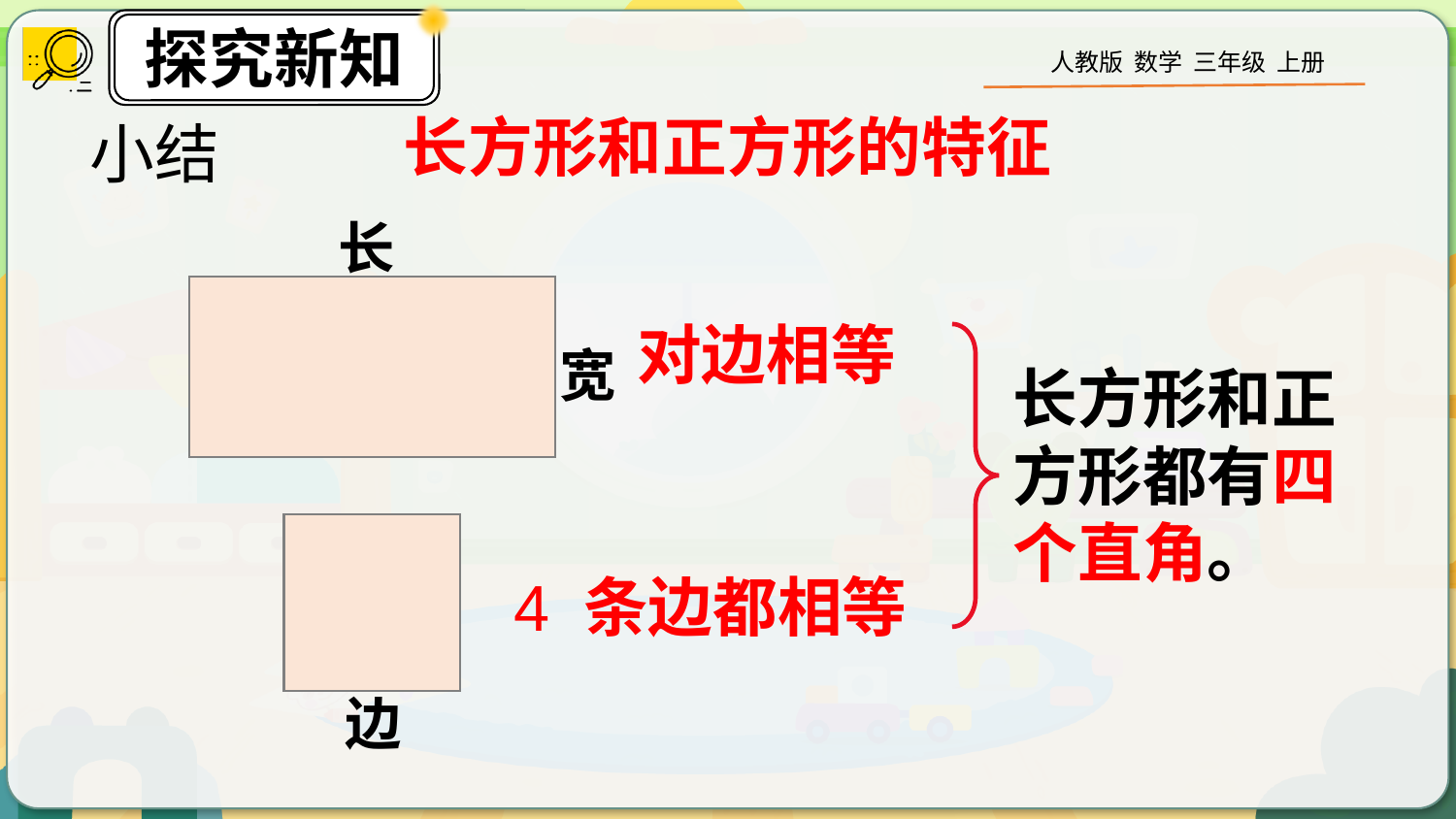

长方形和正方形的特征
小结
长

宽
对边相等

长方形和正方形都有四个直角。

边
4 条边都相等